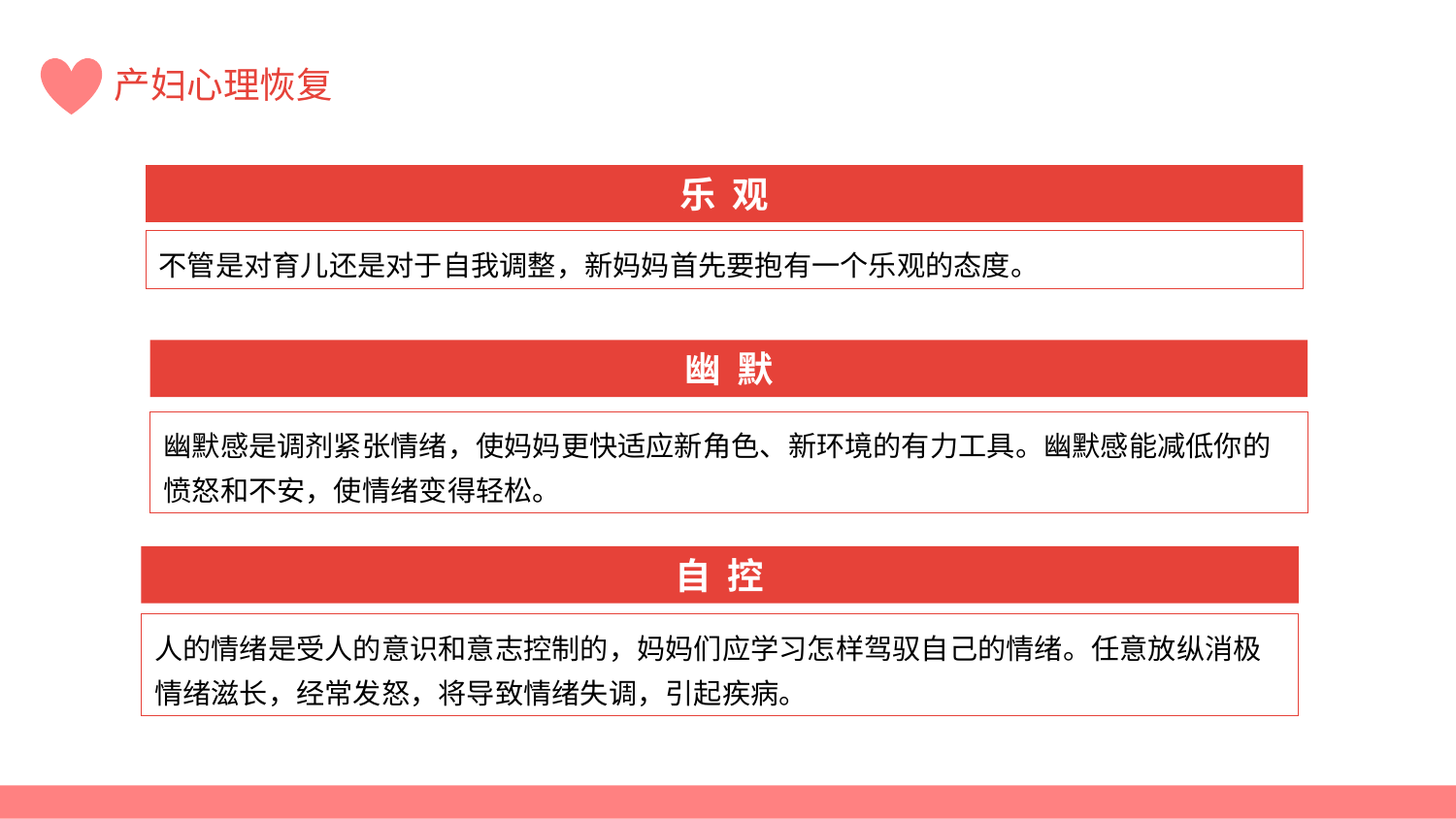

乐  观
不管是对育儿还是对于自我调整，新妈妈首先要抱有一个乐观的态度。
幽  默
幽默感是调剂紧张情绪，使妈妈更快适应新角色、新环境的有力工具。幽默感能减低你的愤怒和不安，使情绪变得轻松。
自  控
人的情绪是受人的意识和意志控制的，妈妈们应学习怎样驾驭自己的情绪。任意放纵消极情绪滋长，经常发怒，将导致情绪失调，引起疾病。